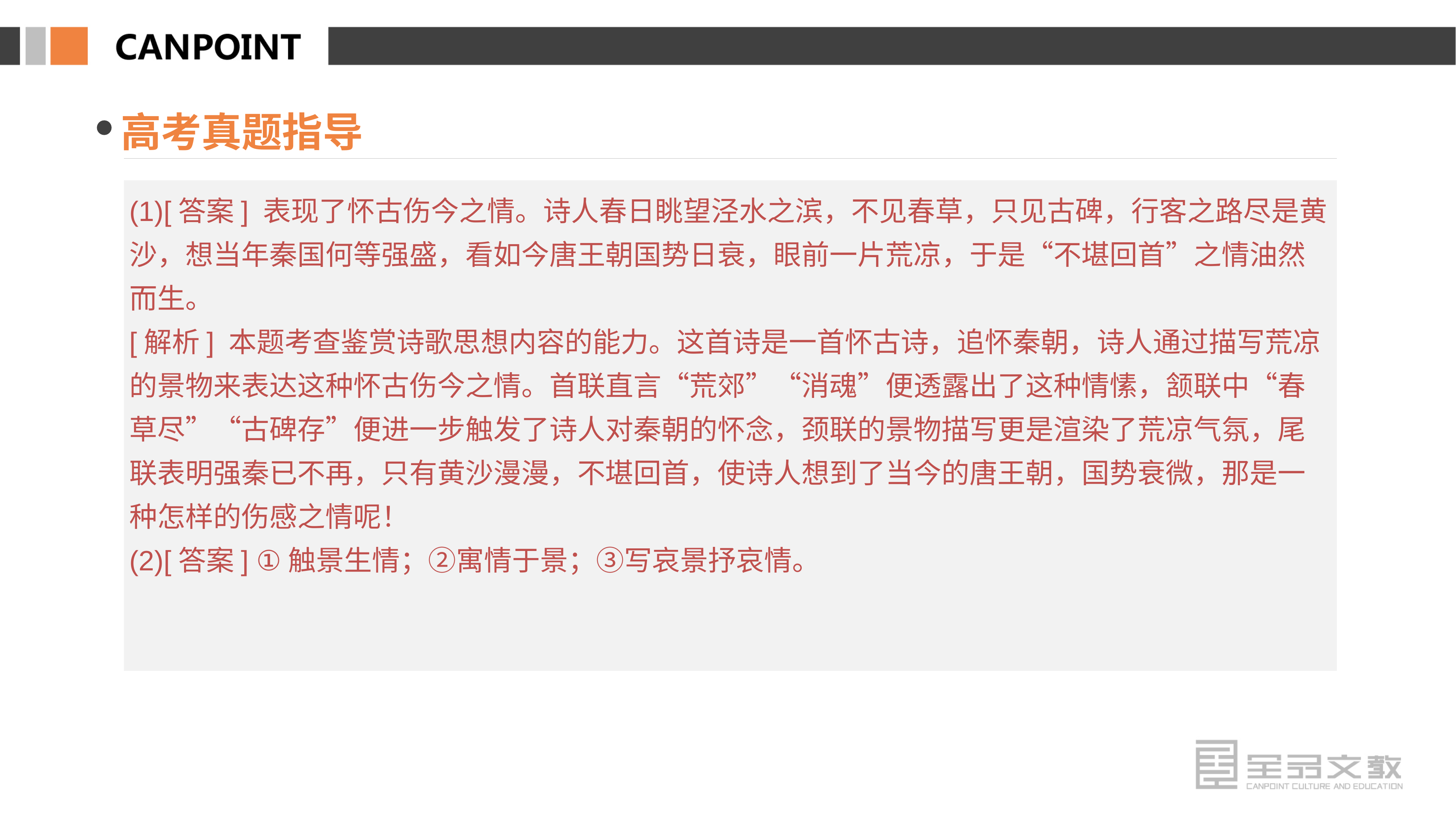

高考真题指导

(1)[答案] 表现了怀古伤今之情。诗人春日眺望泾水之滨，不见春草，只见古碑，行客之路尽是黄沙，想当年秦国何等强盛，看如今唐王朝国势日衰，眼前一片荒凉，于是“不堪回首”之情油然而生。
[解析] 本题考查鉴赏诗歌思想内容的能力。这首诗是一首怀古诗，追怀秦朝，诗人通过描写荒凉的景物来表达这种怀古伤今之情。首联直言“荒郊”“消魂”便透露出了这种情愫，颔联中“春草尽”“古碑存”便进一步触发了诗人对秦朝的怀念，颈联的景物描写更是渲染了荒凉气氛，尾联表明强秦已不再，只有黄沙漫漫，不堪回首，使诗人想到了当今的唐王朝，国势衰微，那是一种怎样的伤感之情呢！
(2)[答案] ①触景生情；②寓情于景；③写哀景抒哀情。